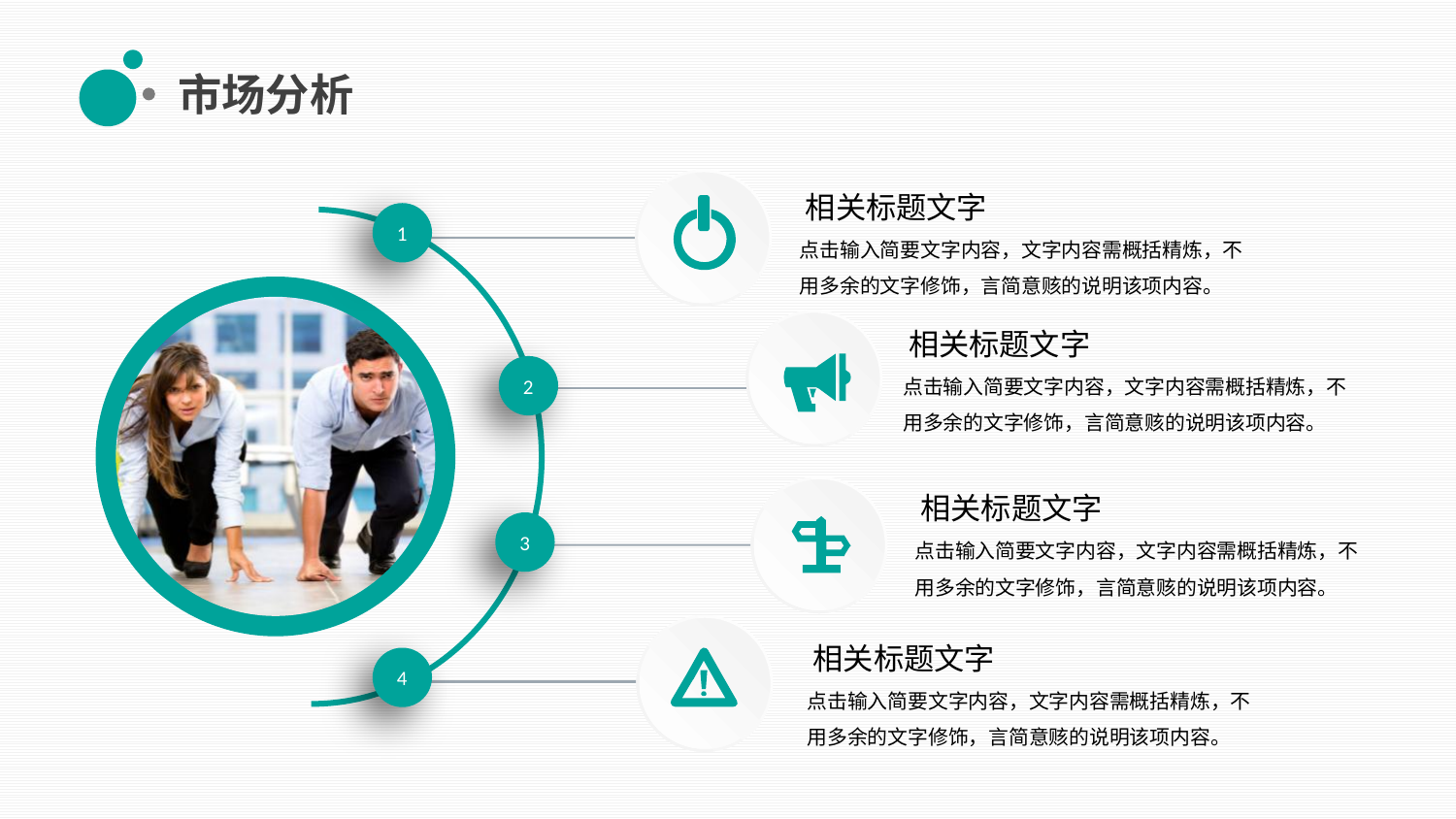

市场分析

相关标题文字
1
点击输入简要文字内容，文字内容需概括精炼，不用多余的文字修饰，言简意赅的说明该项内容。

相关标题文字
点击输入简要文字内容，文字内容需概括精炼，不用多余的文字修饰，言简意赅的说明该项内容。
2

相关标题文字
3
点击输入简要文字内容，文字内容需概括精炼，不用多余的文字修饰，言简意赅的说明该项内容。

相关标题文字
4
点击输入简要文字内容，文字内容需概括精炼，不用多余的文字修饰，言简意赅的说明该项内容。